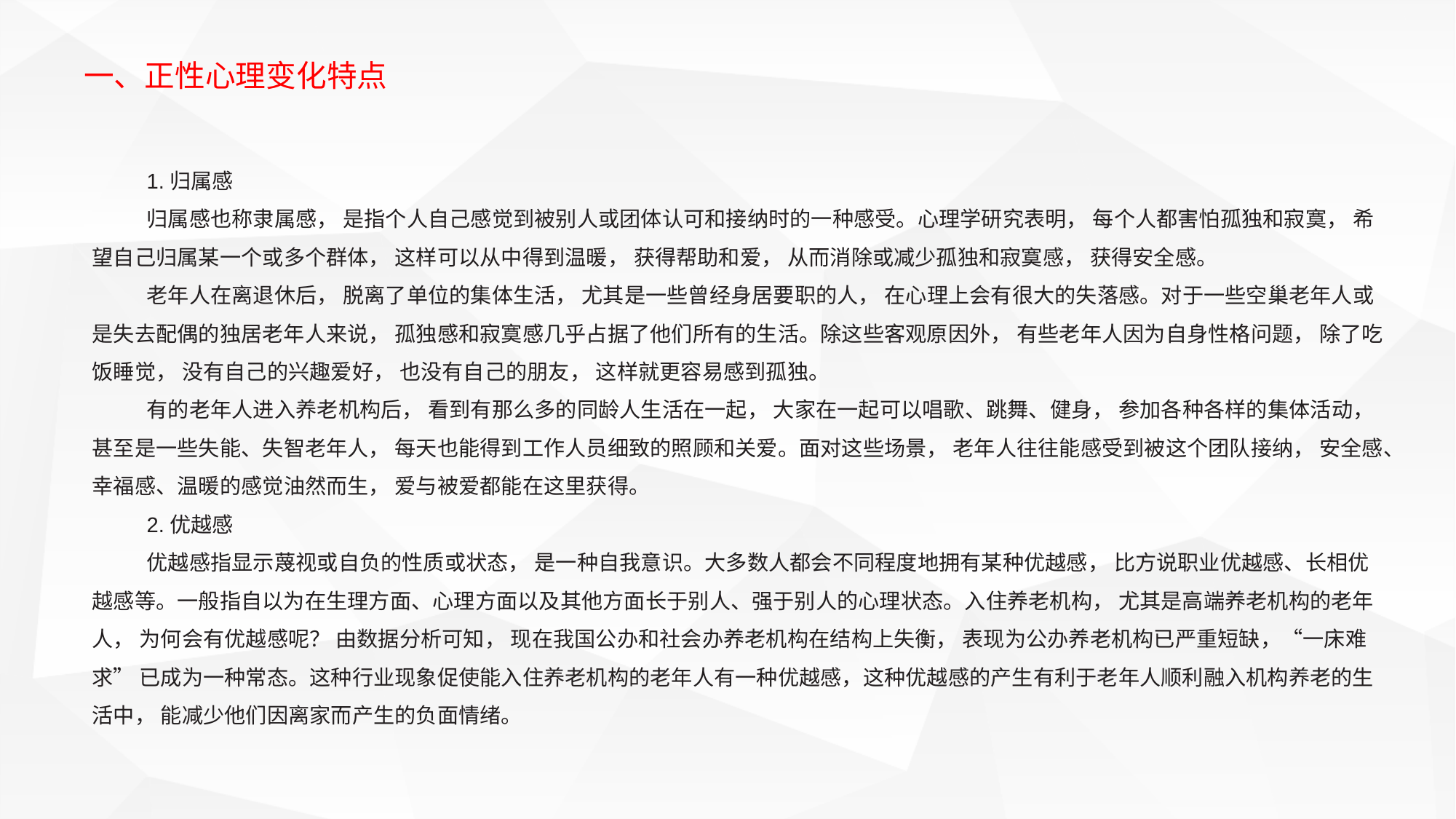

一、正性心理变化特点
1.归属感
归属感也称隶属感， 是指个人自己感觉到被别人或团体认可和接纳时的一种感受。心理学研究表明， 每个人都害怕孤独和寂寞， 希望自己归属某一个或多个群体， 这样可以从中得到温暖， 获得帮助和爱， 从而消除或减少孤独和寂寞感， 获得安全感。
老年人在离退休后， 脱离了单位的集体生活， 尤其是一些曾经身居要职的人， 在心理上会有很大的失落感。对于一些空巢老年人或是失去配偶的独居老年人来说， 孤独感和寂寞感几乎占据了他们所有的生活。除这些客观原因外， 有些老年人因为自身性格问题， 除了吃饭睡觉， 没有自己的兴趣爱好， 也没有自己的朋友， 这样就更容易感到孤独。
有的老年人进入养老机构后， 看到有那么多的同龄人生活在一起， 大家在一起可以唱歌、跳舞、健身， 参加各种各样的集体活动， 甚至是一些失能、失智老年人， 每天也能得到工作人员细致的照顾和关爱。面对这些场景， 老年人往往能感受到被这个团队接纳， 安全感、幸福感、温暖的感觉油然而生， 爱与被爱都能在这里获得。
2.优越感
优越感指显示蔑视或自负的性质或状态， 是一种自我意识。大多数人都会不同程度地拥有某种优越感， 比方说职业优越感、长相优越感等。一般指自以为在生理方面、心理方面以及其他方面长于别人、强于别人的心理状态。入住养老机构， 尤其是高端养老机构的老年人， 为何会有优越感呢？ 由数据分析可知， 现在我国公办和社会办养老机构在结构上失衡， 表现为公办养老机构已严重短缺，“一床难求” 已成为一种常态。这种行业现象促使能入住养老机构的老年人有一种优越感，这种优越感的产生有利于老年人顺利融入机构养老的生活中， 能减少他们因离家而产生的负面情绪。